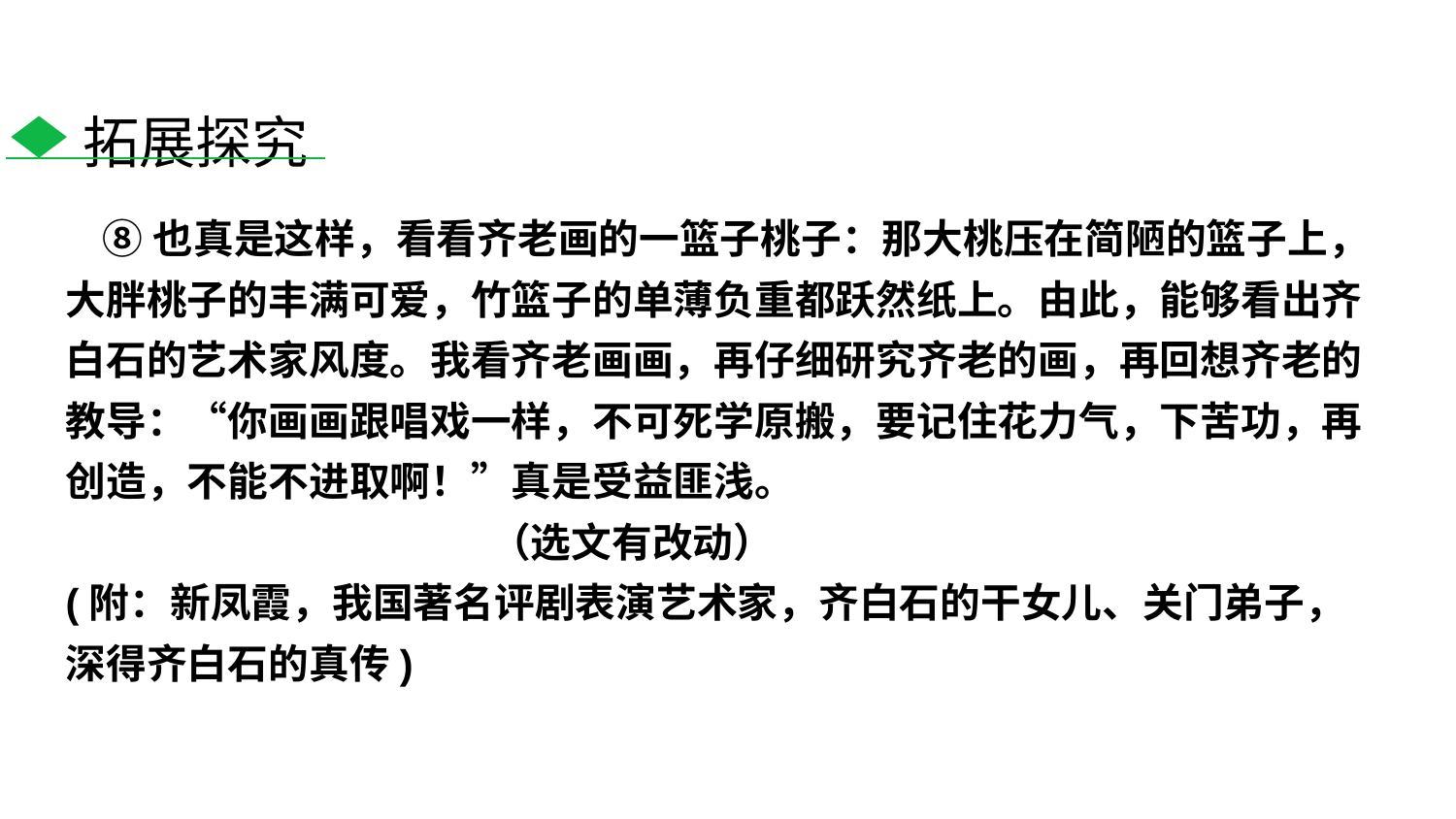

拓展探究

    ⑧也真是这样，看看齐老画的一篮子桃子：那大桃压在简陋的篮子上，大胖桃子的丰满可爱，竹篮子的单薄负重都跃然纸上。由此，能够看出齐白石的艺术家风度。我看齐老画画，再仔细研究齐老的画，再回想齐老的教导：“你画画跟唱戏一样，不可死学原搬，要记住花力气，下苦功，再创造，不能不进取啊！”真是受益匪浅。
                                             （选文有改动）
(附：新凤霞，我国著名评剧表演艺术家，齐白石的干女儿、关门弟子，深得齐白石的真传)